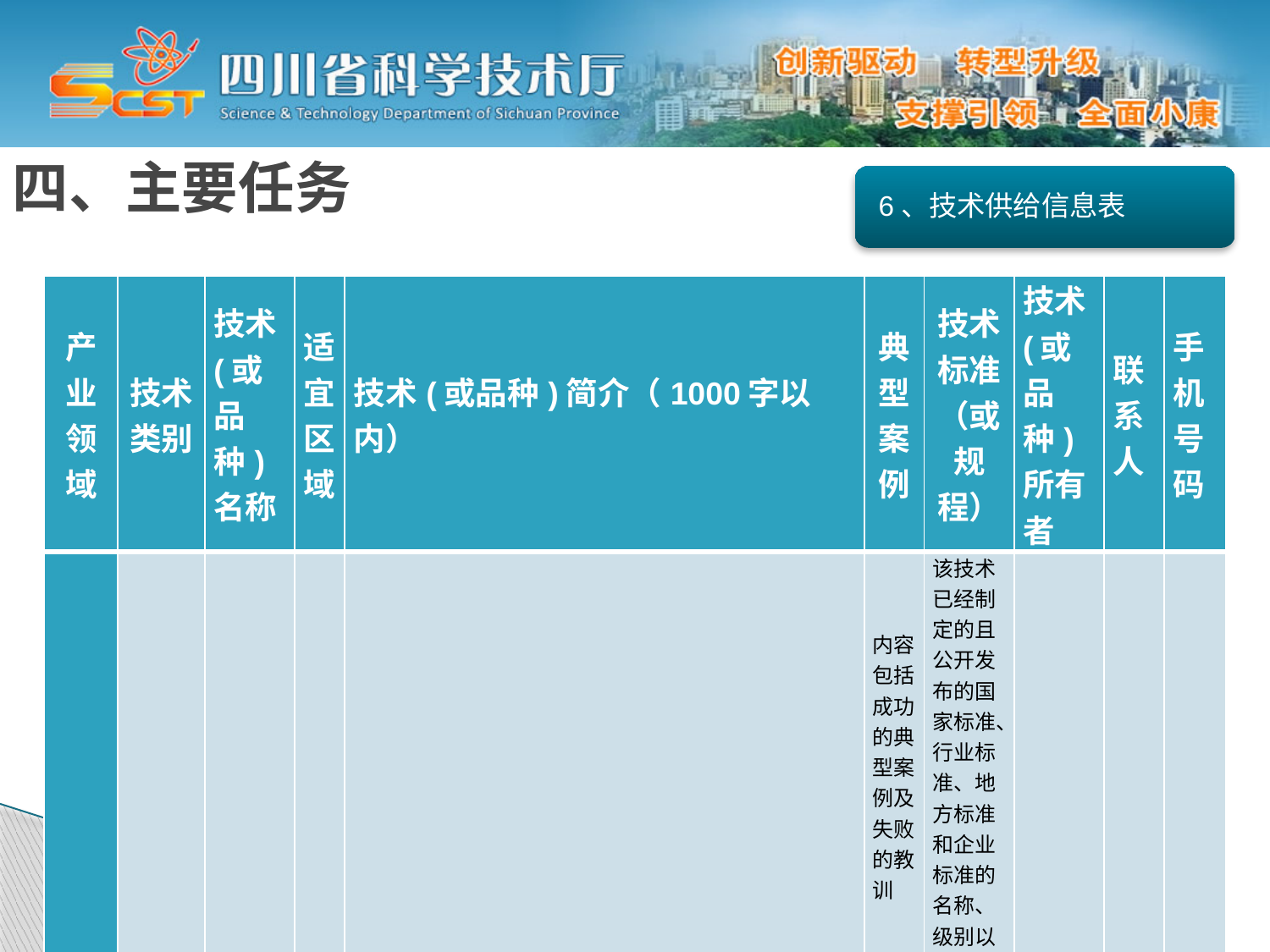

四、主要任务

6、技术供给信息表
| 产业领域 | 技术类别 | 技术(或品种)名称 | 适宜区域 | 技术(或品种)简介（1000字以内） | 典型案例 | 技术标准（或规程） | 技术(或品种)所有者 | 联系人 | 手机号码 |
| --- | --- | --- | --- | --- | --- | --- | --- | --- | --- |
|  |  |  |  |  | 内容包括成功的典型案例及失败的教训 | 该技术已经制定的且公开发布的国家标准、行业标准、地方标准和企业标准的名称、级别以及编号 |  |  |  |